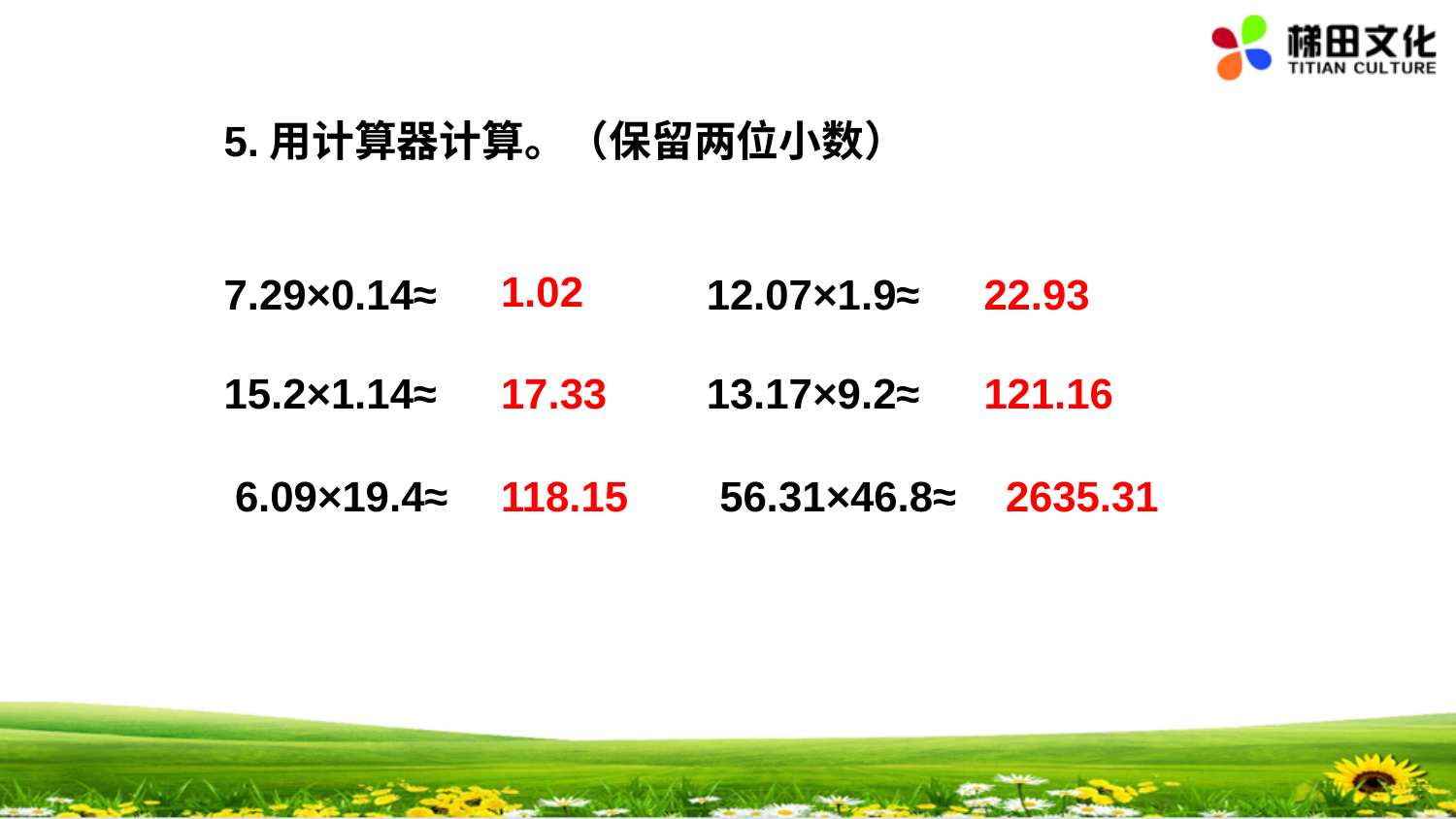

5.用计算器计算。（保留两位小数）
1.02
7.29×0.14≈
12.07×1.9≈
22.93
15.2×1.14≈
17.33
13.17×9.2≈
121.16
6.09×19.4≈
118.15
56.31×46.8≈
2635.31